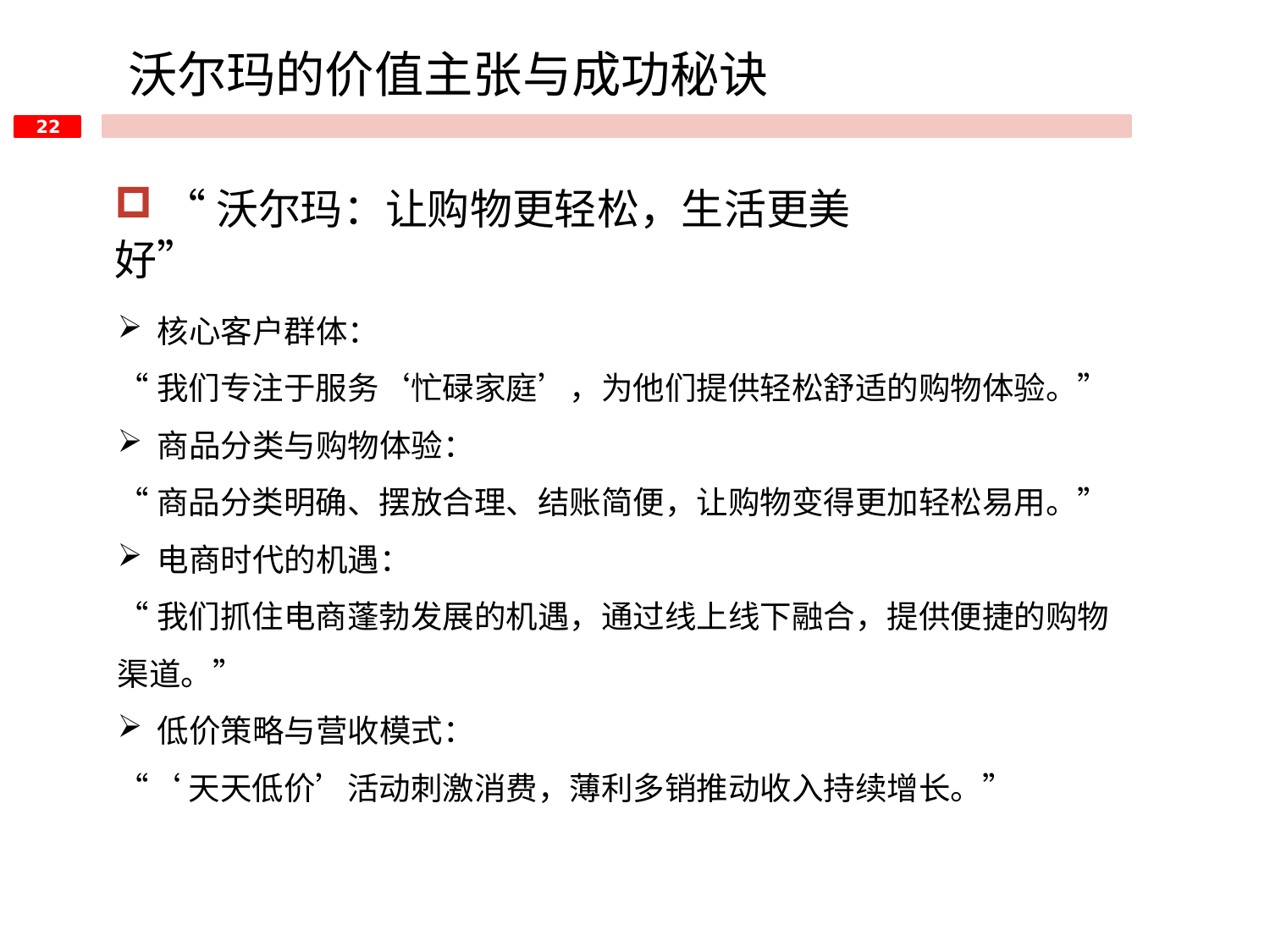

沃尔玛的价值主张与成功秘诀
22

 “沃尔玛：让购物更轻松，生活更美好”
核心客户群体：
“我们专注于服务‘忙碌家庭’，为他们提供轻松舒适的购物体验。”
商品分类与购物体验：
“商品分类明确、摆放合理、结账简便，让购物变得更加轻松易用。”
电商时代的机遇：
“我们抓住电商蓬勃发展的机遇，通过线上线下融合，提供便捷的购物渠道。”
低价策略与营收模式：
“‘天天低价’活动刺激消费，薄利多销推动收入持续增长。”